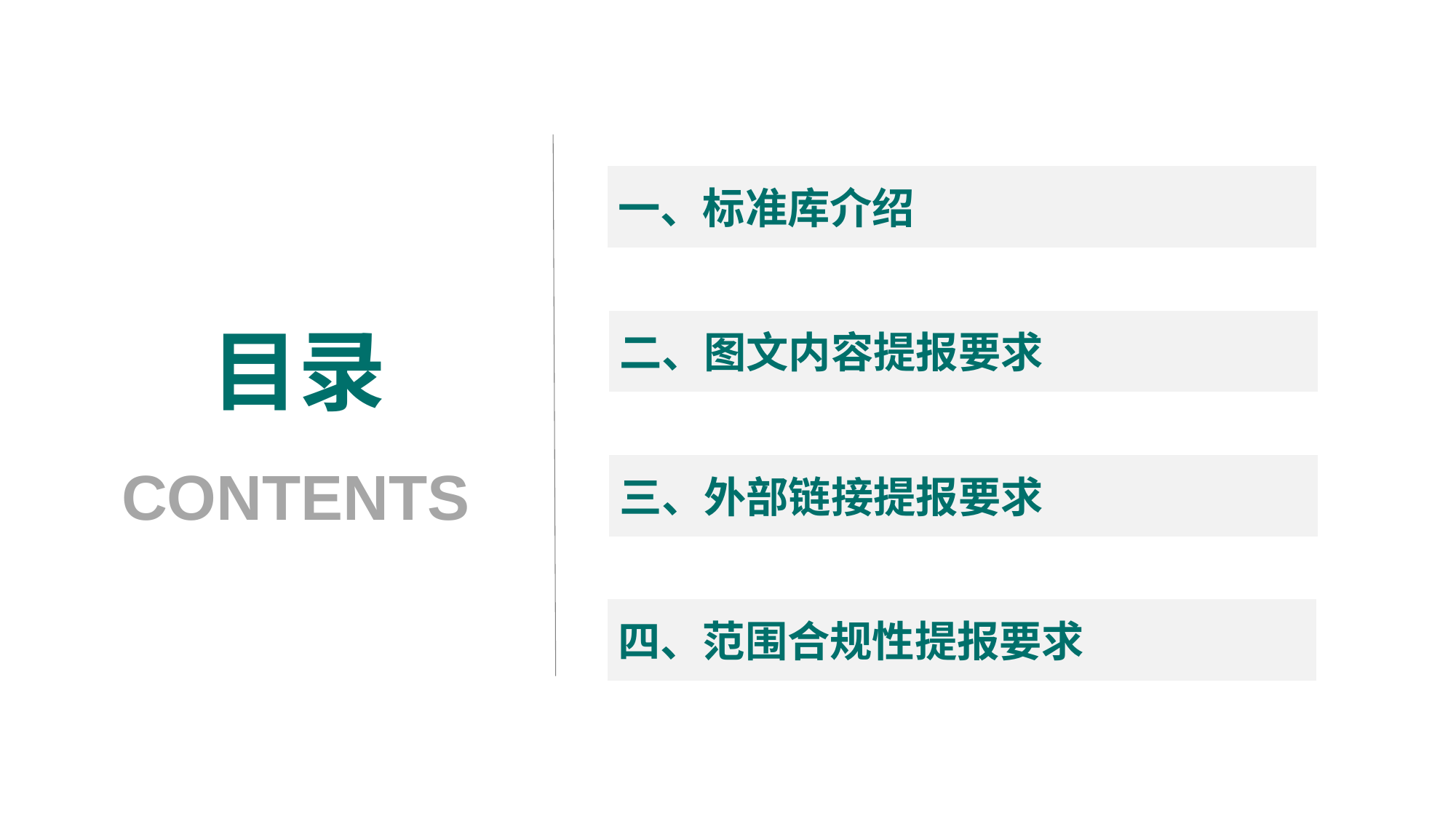

一、标准库介绍
目录
二、图文内容提报要求
CONTENTS
三、外部链接提报要求
四、范围合规性提报要求